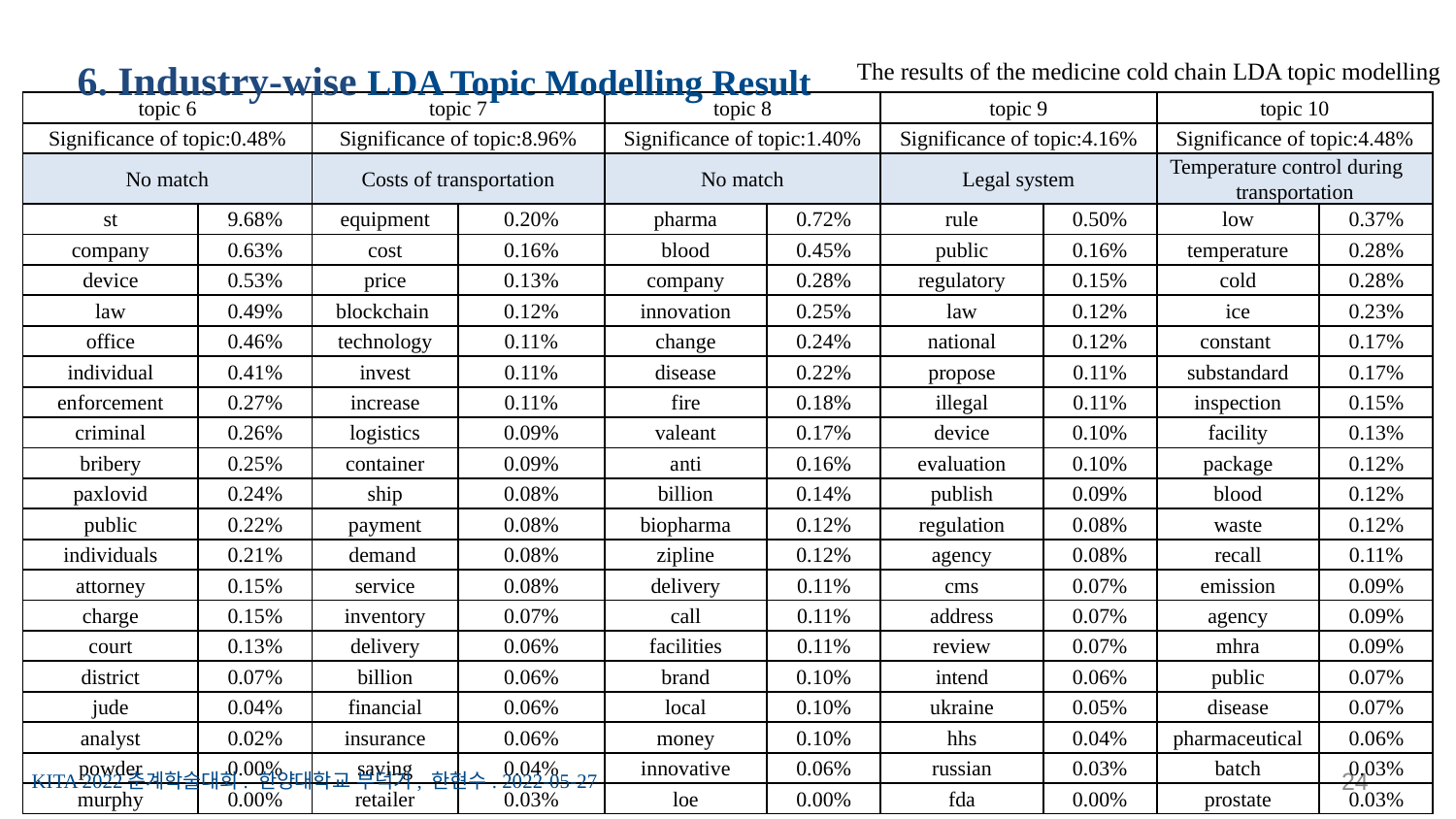

6. Industry-wise LDA Topic Modelling Result
The results of the medicine cold chain LDA topic modelling
| topic 6 |  | topic 7 |  | topic 8 |  | topic 9 |  | topic 10 |  |
| --- | --- | --- | --- | --- | --- | --- | --- | --- | --- |
| Significance of topic:0.48% |  | Significance of topic:8.96% |  | Significance of topic:1.40% |  | Significance of topic:4.16% |  | Significance of topic:4.48% |  |
| No match |  | Costs of transportation |  | No match |  | Legal system |  | Temperature control during transportation |  |
| st | 9.68% | equipment | 0.20% | pharma | 0.72% | rule | 0.50% | low | 0.37% |
| company | 0.63% | cost | 0.16% | blood | 0.45% | public | 0.16% | temperature | 0.28% |
| device | 0.53% | price | 0.13% | company | 0.28% | regulatory | 0.15% | cold | 0.28% |
| law | 0.49% | blockchain | 0.12% | innovation | 0.25% | law | 0.12% | ice | 0.23% |
| office | 0.46% | technology | 0.11% | change | 0.24% | national | 0.12% | constant | 0.17% |
| individual | 0.41% | invest | 0.11% | disease | 0.22% | propose | 0.11% | substandard | 0.17% |
| enforcement | 0.27% | increase | 0.11% | fire | 0.18% | illegal | 0.11% | inspection | 0.15% |
| criminal | 0.26% | logistics | 0.09% | valeant | 0.17% | device | 0.10% | facility | 0.13% |
| bribery | 0.25% | container | 0.09% | anti | 0.16% | evaluation | 0.10% | package | 0.12% |
| paxlovid | 0.24% | ship | 0.08% | billion | 0.14% | publish | 0.09% | blood | 0.12% |
| public | 0.22% | payment | 0.08% | biopharma | 0.12% | regulation | 0.08% | waste | 0.12% |
| individuals | 0.21% | demand | 0.08% | zipline | 0.12% | agency | 0.08% | recall | 0.11% |
| attorney | 0.15% | service | 0.08% | delivery | 0.11% | cms | 0.07% | emission | 0.09% |
| charge | 0.15% | inventory | 0.07% | call | 0.11% | address | 0.07% | agency | 0.09% |
| court | 0.13% | delivery | 0.06% | facilities | 0.11% | review | 0.07% | mhra | 0.09% |
| district | 0.07% | billion | 0.06% | brand | 0.10% | intend | 0.06% | public | 0.07% |
| jude | 0.04% | financial | 0.06% | local | 0.10% | ukraine | 0.05% | disease | 0.07% |
| analyst | 0.02% | insurance | 0.06% | money | 0.10% | hhs | 0.04% | pharmaceutical | 0.06% |
| powder | 0.00% | saving | 0.04% | innovative | 0.06% | russian | 0.03% | batch | 0.03% |
| murphy | 0.00% | retailer | 0.03% | loe | 0.00% | fda | 0.00% | prostate | 0.03% |
KITA 2022춘계학술대회. 한양대학교 부덕기, 한현수. 2022-05-27
24